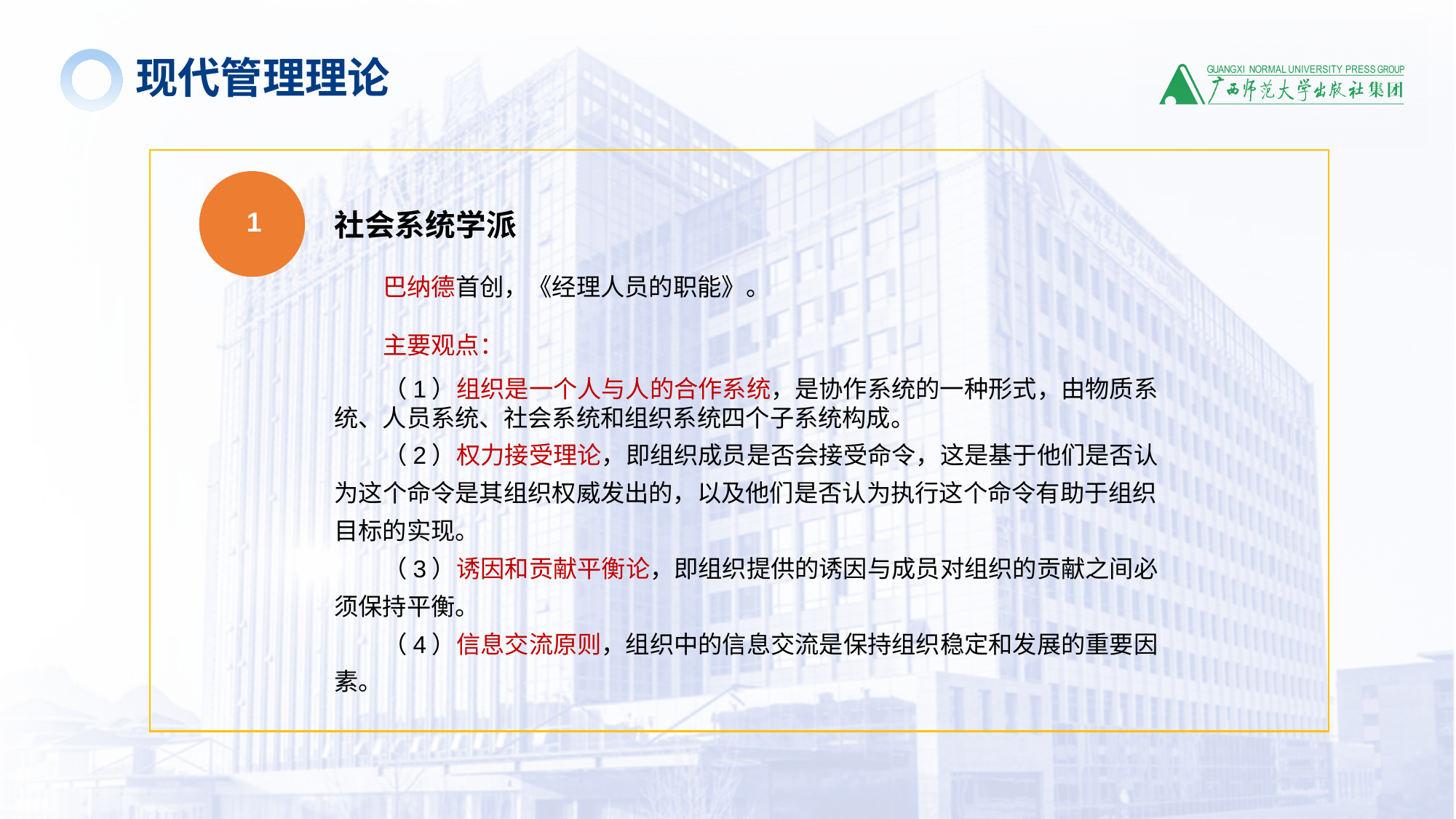

现代管理理论

1
社会系统学派
巴纳德首创，《经理人员的职能》。

主要观点：

（1）组织是一个人与人的合作系统，是协作系统的一种形式，由物质系统、人员系统、社会系统和组织系统四个子系统构成。
（2）权力接受理论，即组织成员是否会接受命令，这是基于他们是否认为这个命令是其组织权威发出的，以及他们是否认为执行这个命令有助于组织目标的实现。
（3）诱因和贡献平衡论，即组织提供的诱因与成员对组织的贡献之间必须保持平衡。
（4）信息交流原则，组织中的信息交流是保持组织稳定和发展的重要因素。